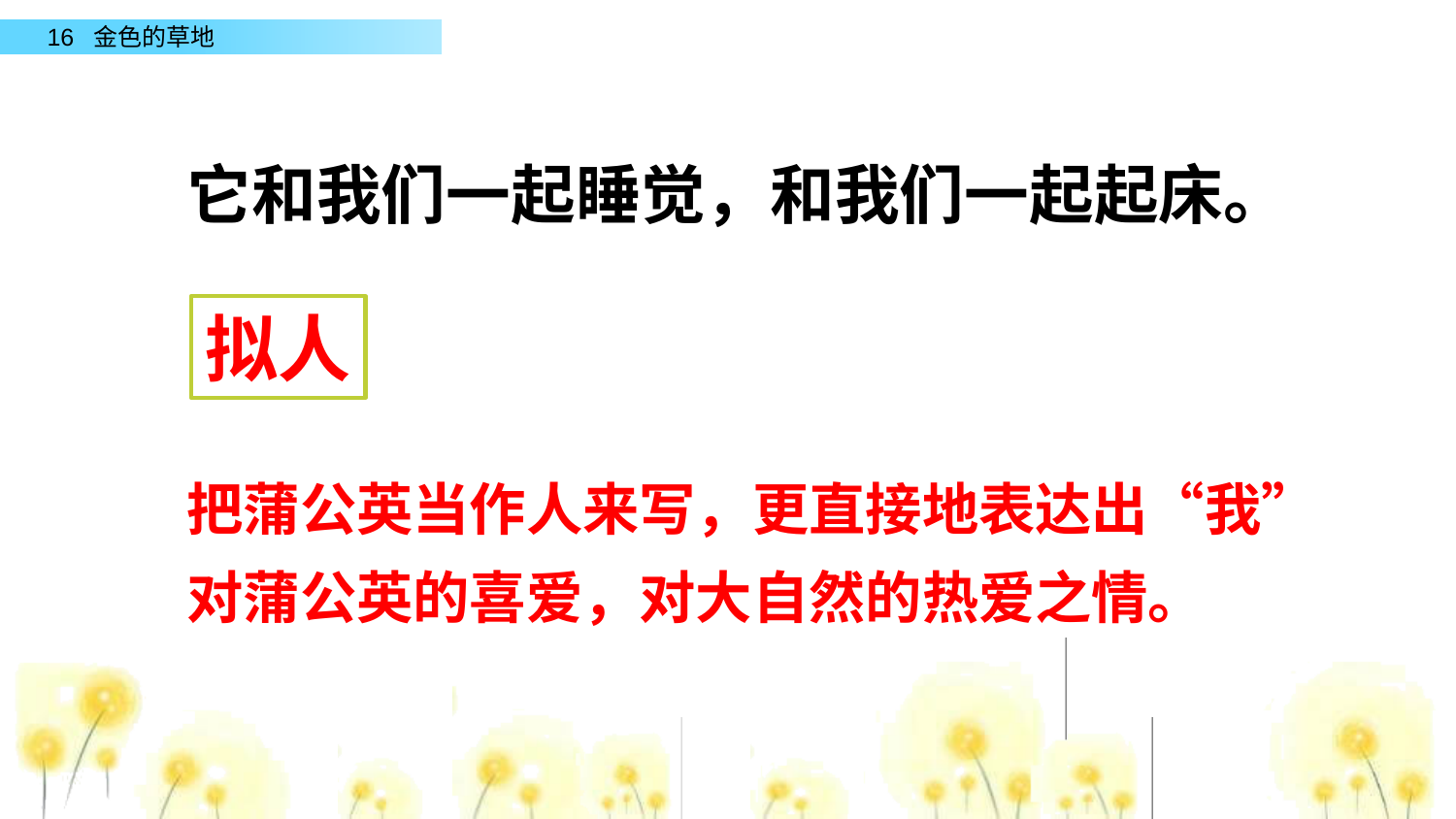

它和我们一起睡觉，和我们一起起床。
拟人
把蒲公英当作人来写，更直接地表达出“我”对蒲公英的喜爱，对大自然的热爱之情。